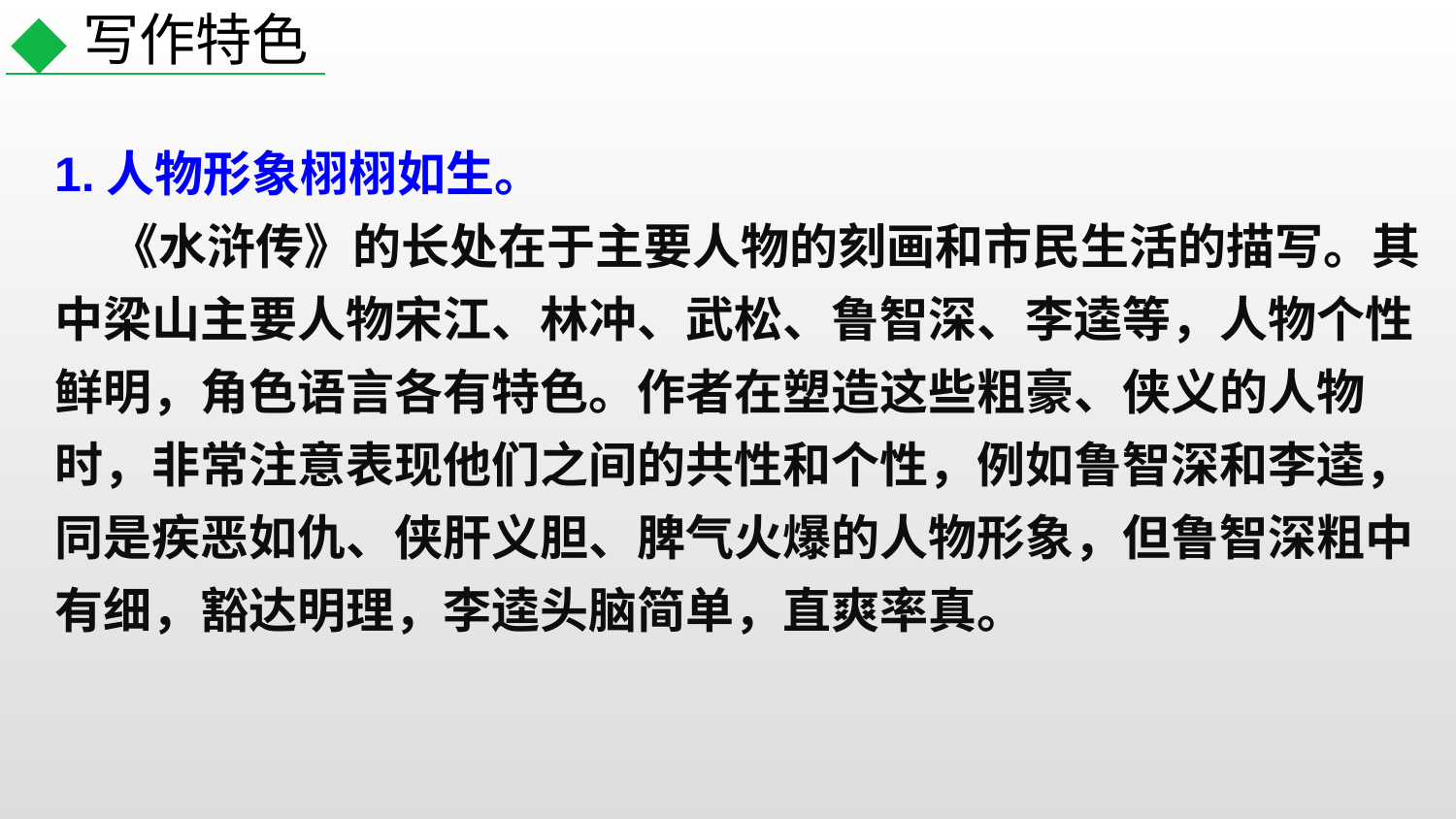

写作特色

1.人物形象栩栩如生。
    《水浒传》的长处在于主要人物的刻画和市民生活的描写。其中梁山主要人物宋江、林冲、武松、鲁智深、李逵等，人物个性鲜明，角色语言各有特色。作者在塑造这些粗豪、侠义的人物时，非常注意表现他们之间的共性和个性，例如鲁智深和李逵，同是疾恶如仇、侠肝义胆、脾气火爆的人物形象，但鲁智深粗中有细，豁达明理，李逵头脑简单，直爽率真。